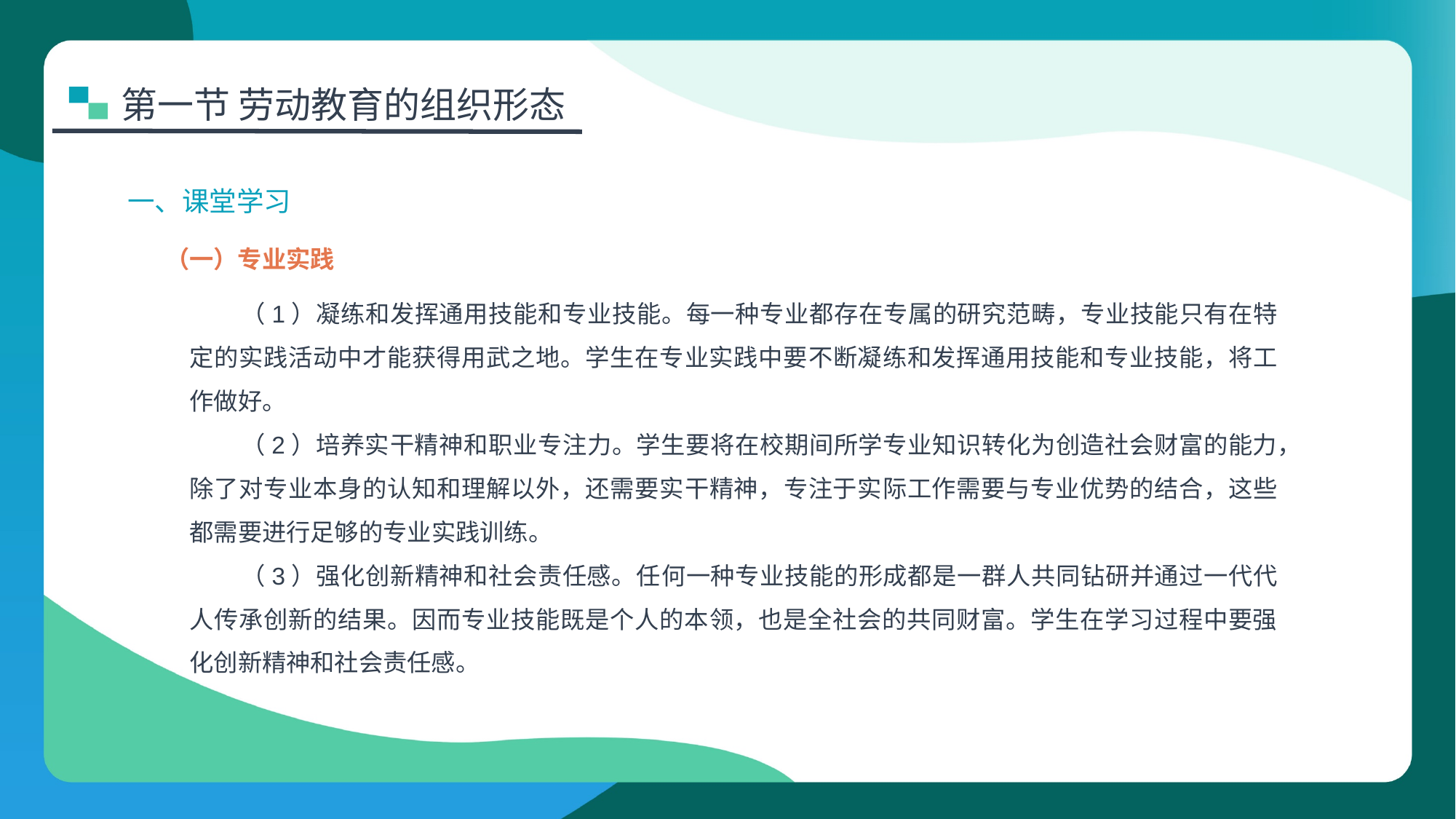

第一节 劳动教育的组织形态

一、课堂学习
（一）专业实践
（1）凝练和发挥通用技能和专业技能。每一种专业都存在专属的研究范畴，专业技能只有在特定的实践活动中才能获得用武之地。学生在专业实践中要不断凝练和发挥通用技能和专业技能，将工作做好。
（2）培养实干精神和职业专注力。学生要将在校期间所学专业知识转化为创造社会财富的能力，除了对专业本身的认知和理解以外，还需要实干精神，专注于实际工作需要与专业优势的结合，这些都需要进行足够的专业实践训练。
（3）强化创新精神和社会责任感。任何一种专业技能的形成都是一群人共同钻研并通过一代代人传承创新的结果。因而专业技能既是个人的本领，也是全社会的共同财富。学生在学习过程中要强化创新精神和社会责任感。